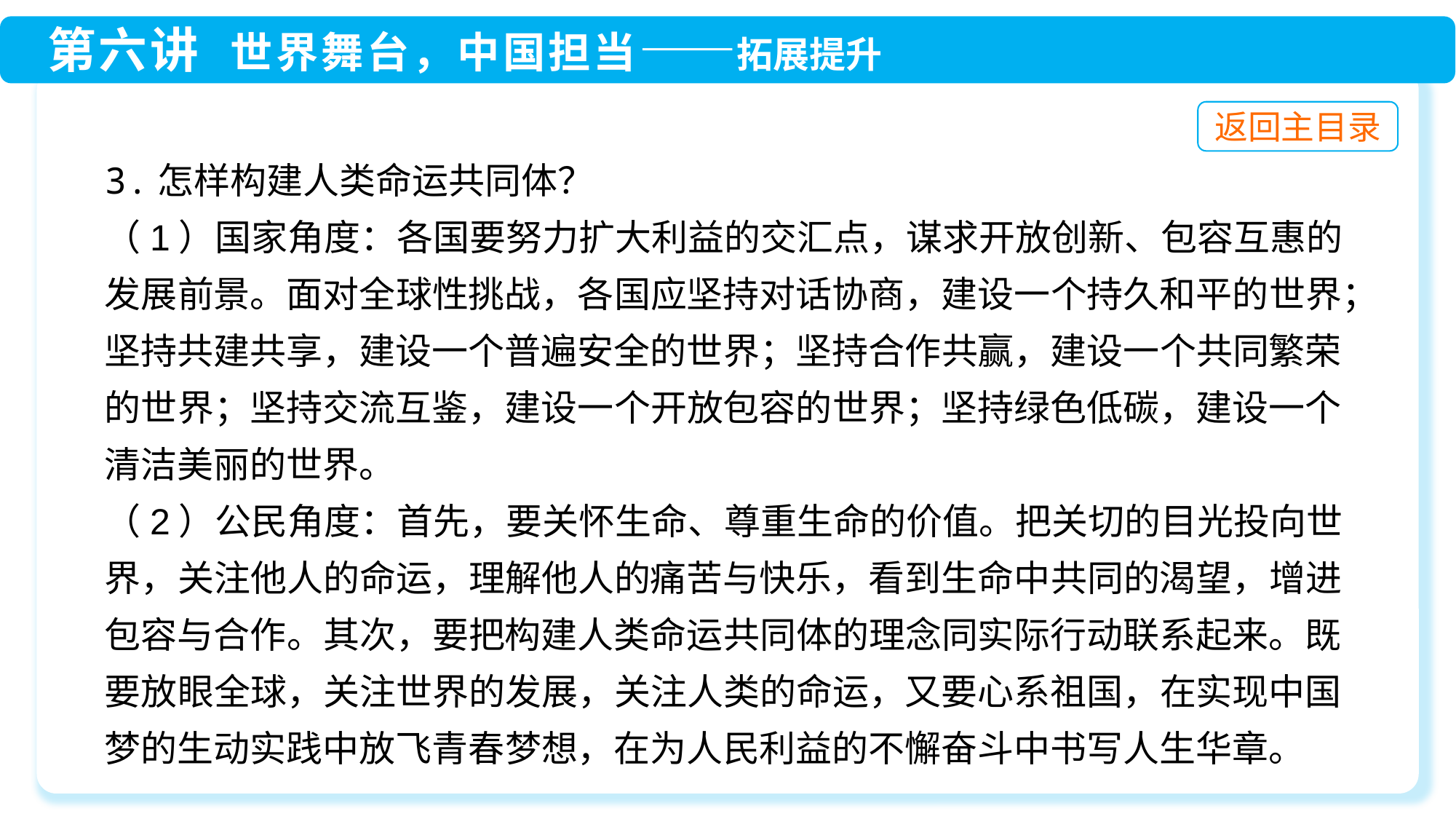

3.怎样构建人类命运共同体？
（1）国家角度：各国要努力扩大利益的交汇点，谋求开放创新、包容互惠的发展前景。面对全球性挑战，各国应坚持对话协商，建设一个持久和平的世界；坚持共建共享，建设一个普遍安全的世界；坚持合作共赢，建设一个共同繁荣的世界；坚持交流互鉴，建设一个开放包容的世界；坚持绿色低碳，建设一个清洁美丽的世界。
（2）公民角度：首先，要关怀生命、尊重生命的价值。把关切的目光投向世界，关注他人的命运，理解他人的痛苦与快乐，看到生命中共同的渴望，增进包容与合作。其次，要把构建人类命运共同体的理念同实际行动联系起来。既要放眼全球，关注世界的发展，关注人类的命运，又要心系祖国，在实现中国梦的生动实践中放飞青春梦想，在为人民利益的不懈奋斗中书写人生华章。